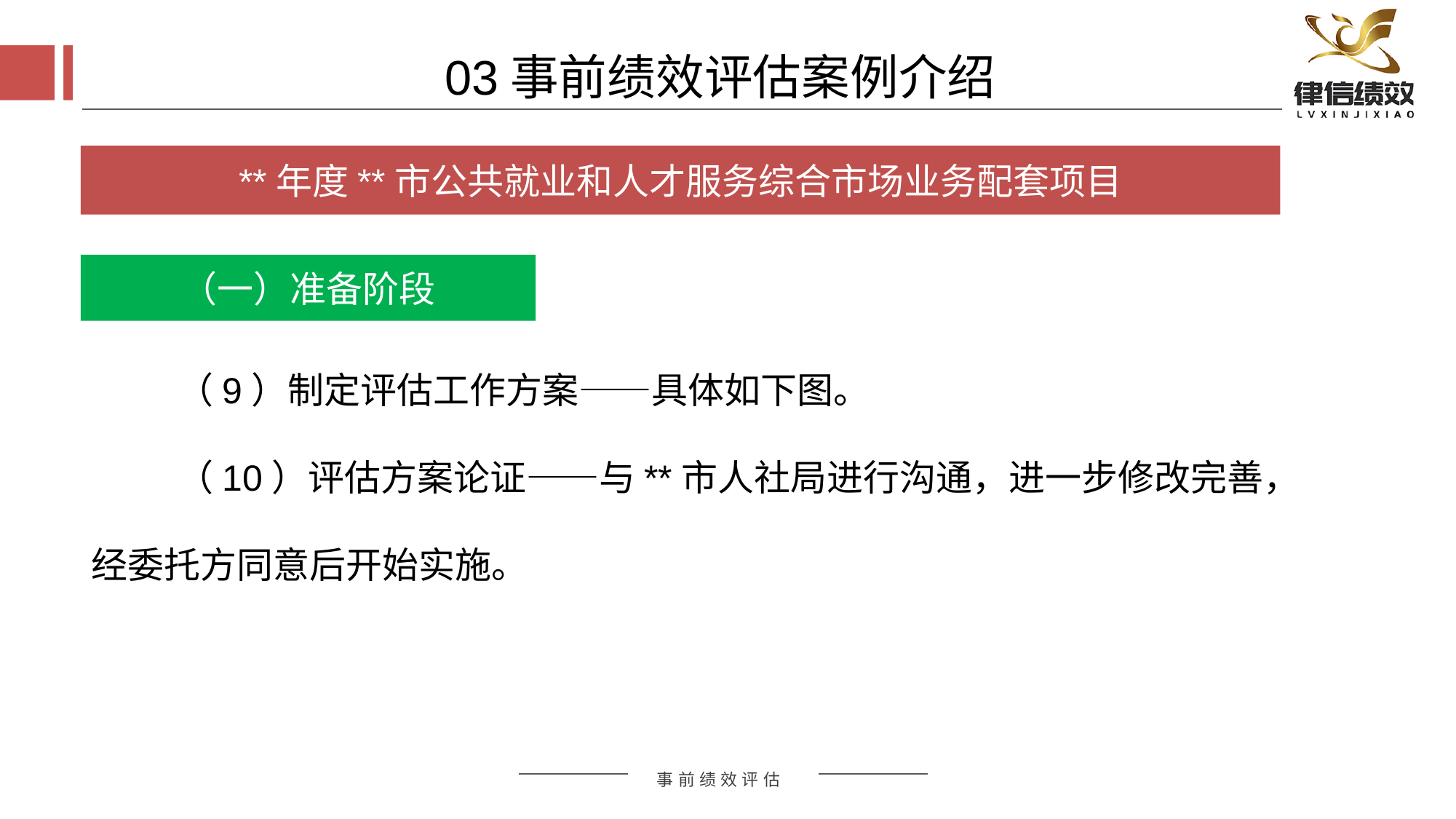

03事前绩效评估案例介绍
**年度**市公共就业和人才服务综合市场业务配套项目
（一）准备阶段
（9）制定评估工作方案——具体如下图。
（10）评估方案论证——与**市人社局进行沟通，进一步修改完善，经委托方同意后开始实施。

评估方式
评估方式